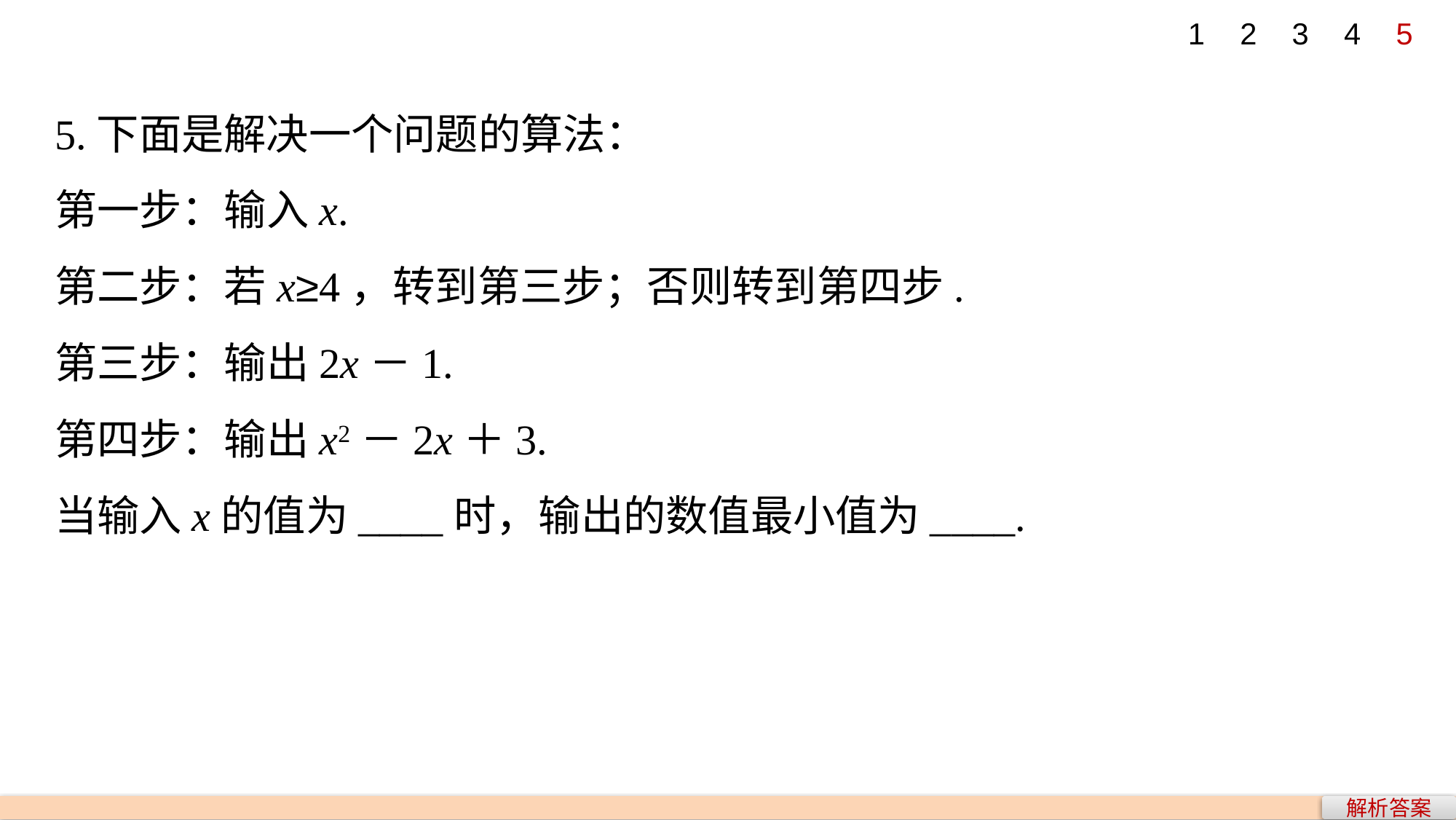

1
2
3
4
5
5.下面是解决一个问题的算法：
第一步：输入x.
第二步：若x≥4，转到第三步；否则转到第四步.
第三步：输出2x－1.
第四步：输出x2－2x＋3.
当输入x的值为____时，输出的数值最小值为____.
解析答案